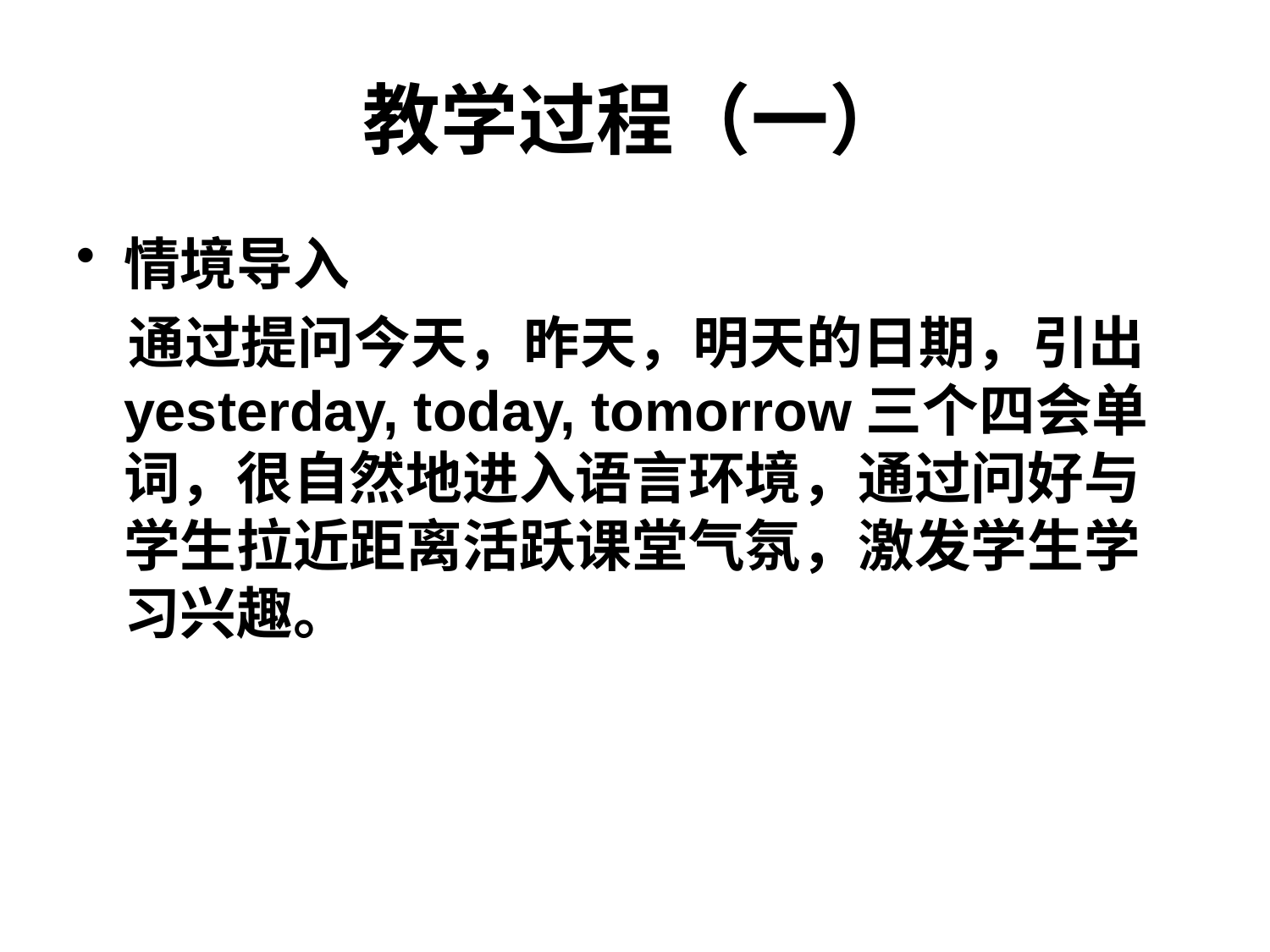

# 教学过程（一）
情境导入
   通过提问今天，昨天，明天的日期，引出yesterday, today, tomorrow三个四会单词，很自然地进入语言环境，通过问好与学生拉近距离活跃课堂气氛，激发学生学习兴趣。